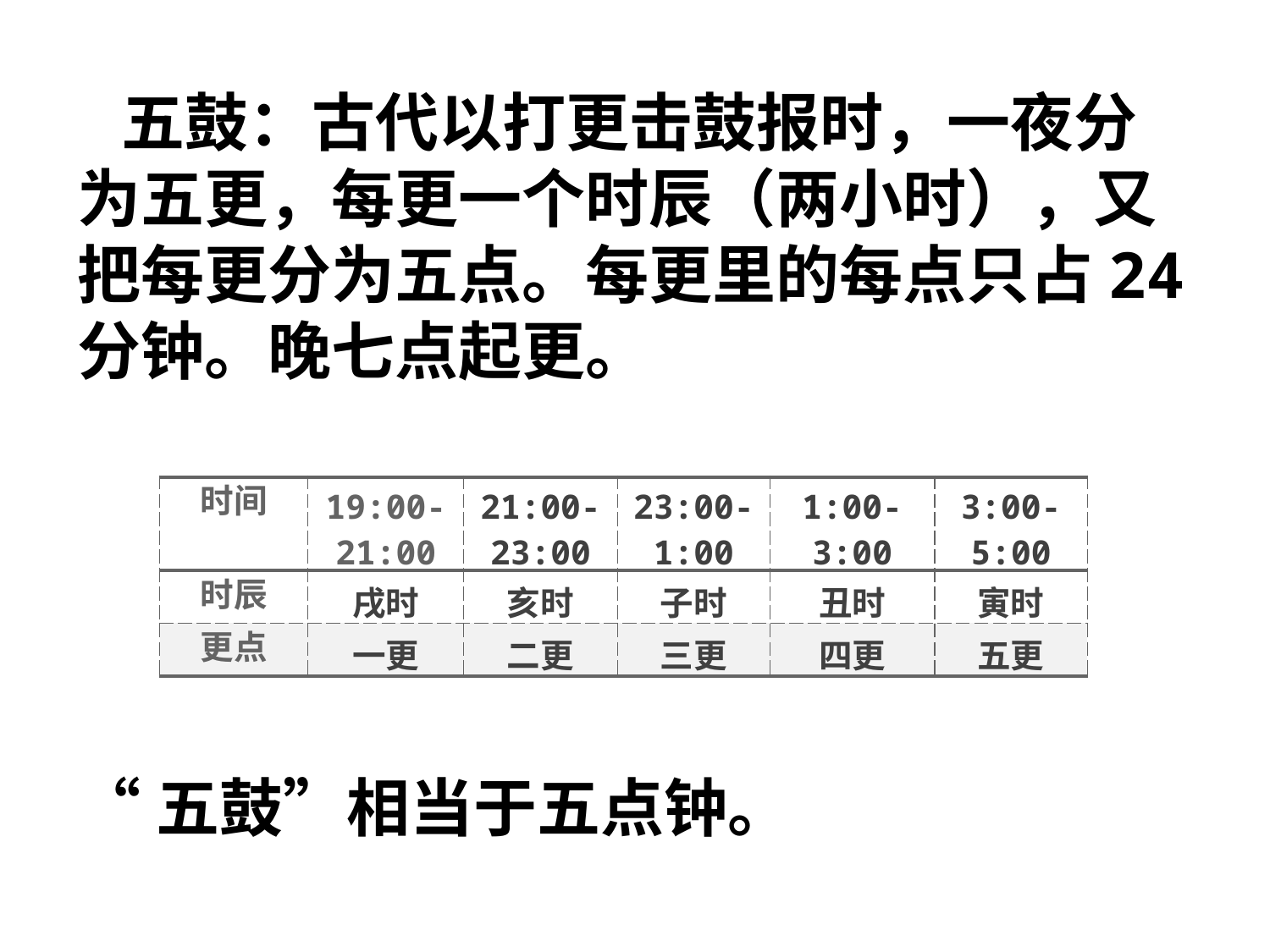

五鼓：古代以打更击鼓报时，一夜分为五更，每更一个时辰（两小时），又把每更分为五点。每更里的每点只占24分钟。晚七点起更。

“五鼓”相当于五点钟。
| 时间 | 19:00-21:00 | 21:00-23:00 | 23:00-1:00 | 1:00-3:00 | 3:00-5:00 |
| --- | --- | --- | --- | --- | --- |
| 时辰 | 戌时 | 亥时 | 子时 | 丑时 | 寅时 |
| 更点 | 一更 | 二更 | 三更 | 四更 | 五更 |